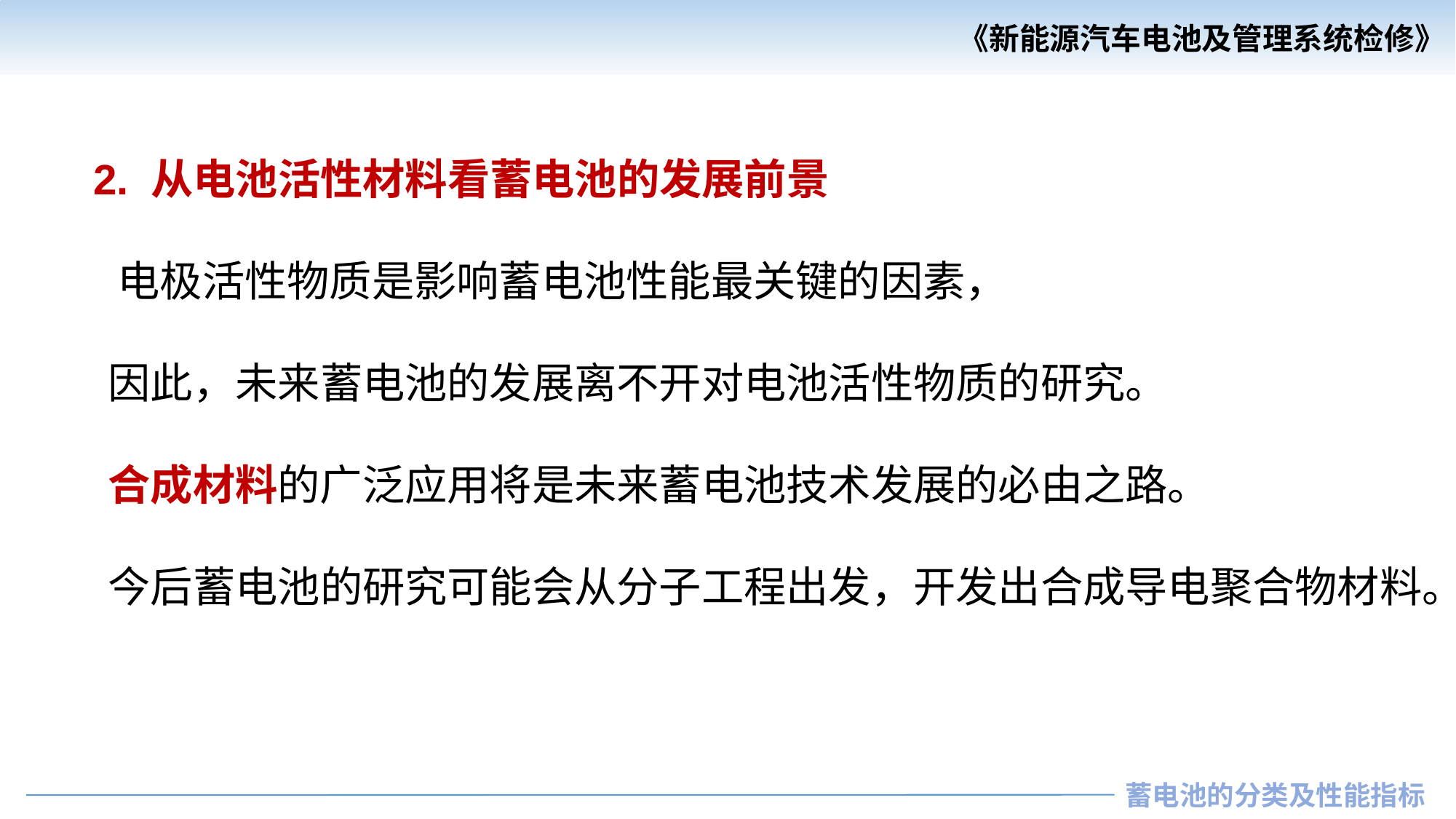

2. 从电池活性材料看蓄电池的发展前景
    电极活性物质是影响蓄电池性能最关键的因素，
   因此，未来蓄电池的发展离不开对电池活性物质的研究。
   合成材料的广泛应用将是未来蓄电池技术发展的必由之路。
   今后蓄电池的研究可能会从分子工程出发，开发出合成导电聚合物材料。